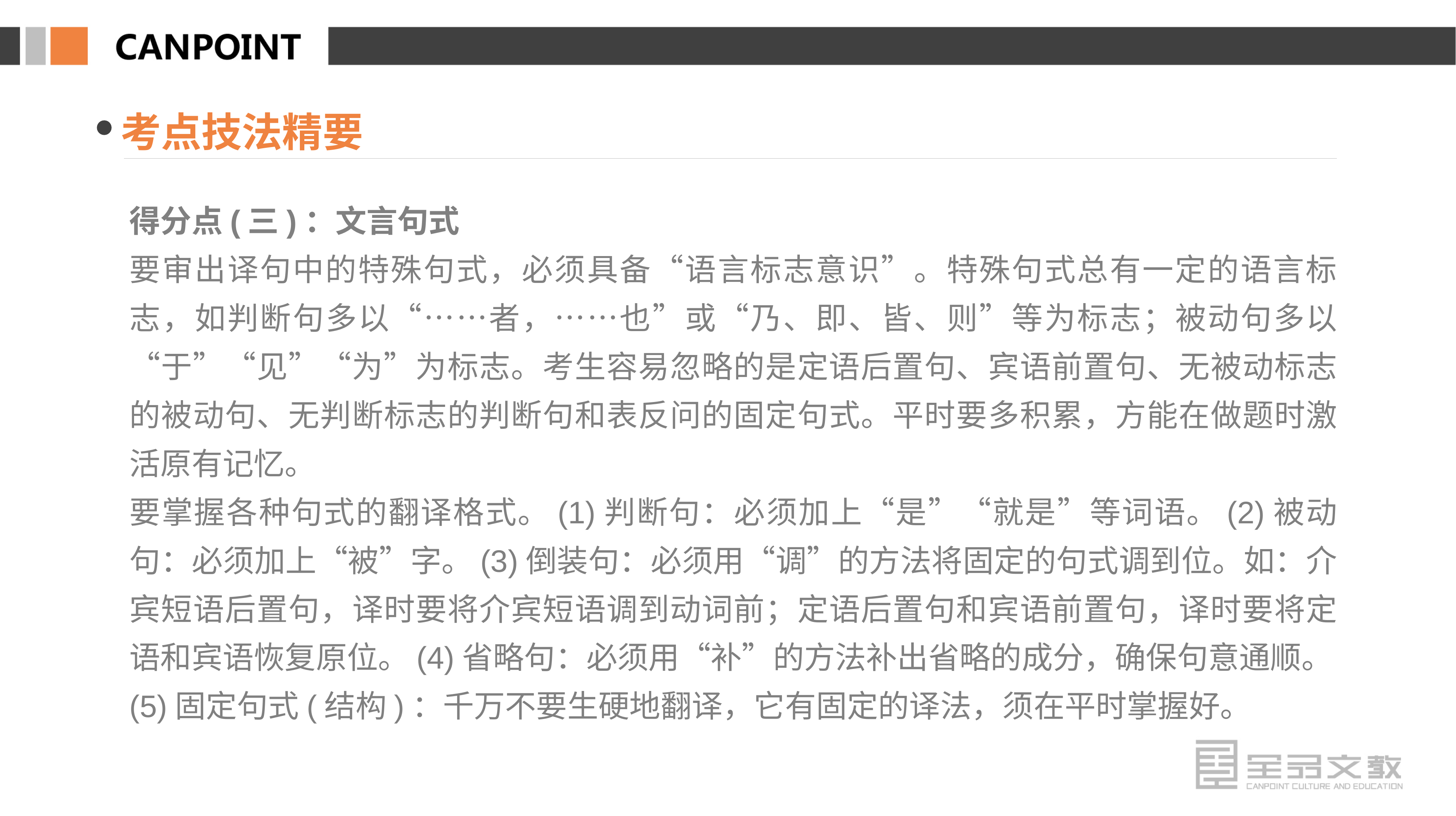

考点技法精要

得分点(三)：文言句式
要审出译句中的特殊句式，必须具备“语言标志意识”。特殊句式总有一定的语言标志，如判断句多以“……者，……也”或“乃、即、皆、则”等为标志；被动句多以“于”“见”“为”为标志。考生容易忽略的是定语后置句、宾语前置句、无被动标志的被动句、无判断标志的判断句和表反问的固定句式。平时要多积累，方能在做题时激活原有记忆。
要掌握各种句式的翻译格式。(1)判断句：必须加上“是”“就是”等词语。(2)被动句：必须加上“被”字。(3)倒装句：必须用“调”的方法将固定的句式调到位。如：介宾短语后置句，译时要将介宾短语调到动词前；定语后置句和宾语前置句，译时要将定语和宾语恢复原位。(4)省略句：必须用“补”的方法补出省略的成分，确保句意通顺。(5)固定句式(结构)：千万不要生硬地翻译，它有固定的译法，须在平时掌握好。